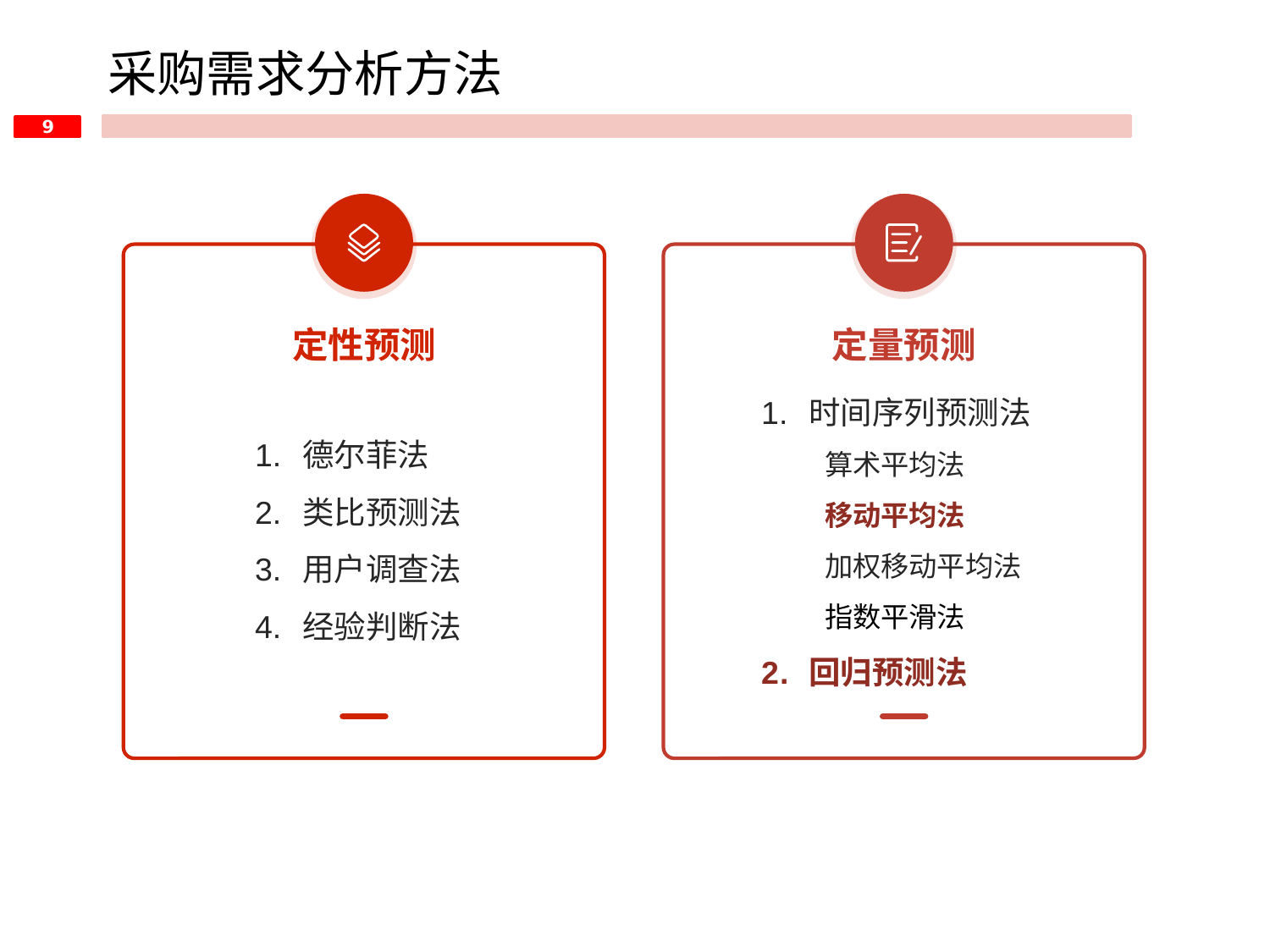

采购需求分析方法
9

定性预测
定量预测
时间序列预测法
算术平均法
移动平均法
加权移动平均法
指数平滑法
回归预测法
德尔菲法
类比预测法
用户调查法
经验判断法